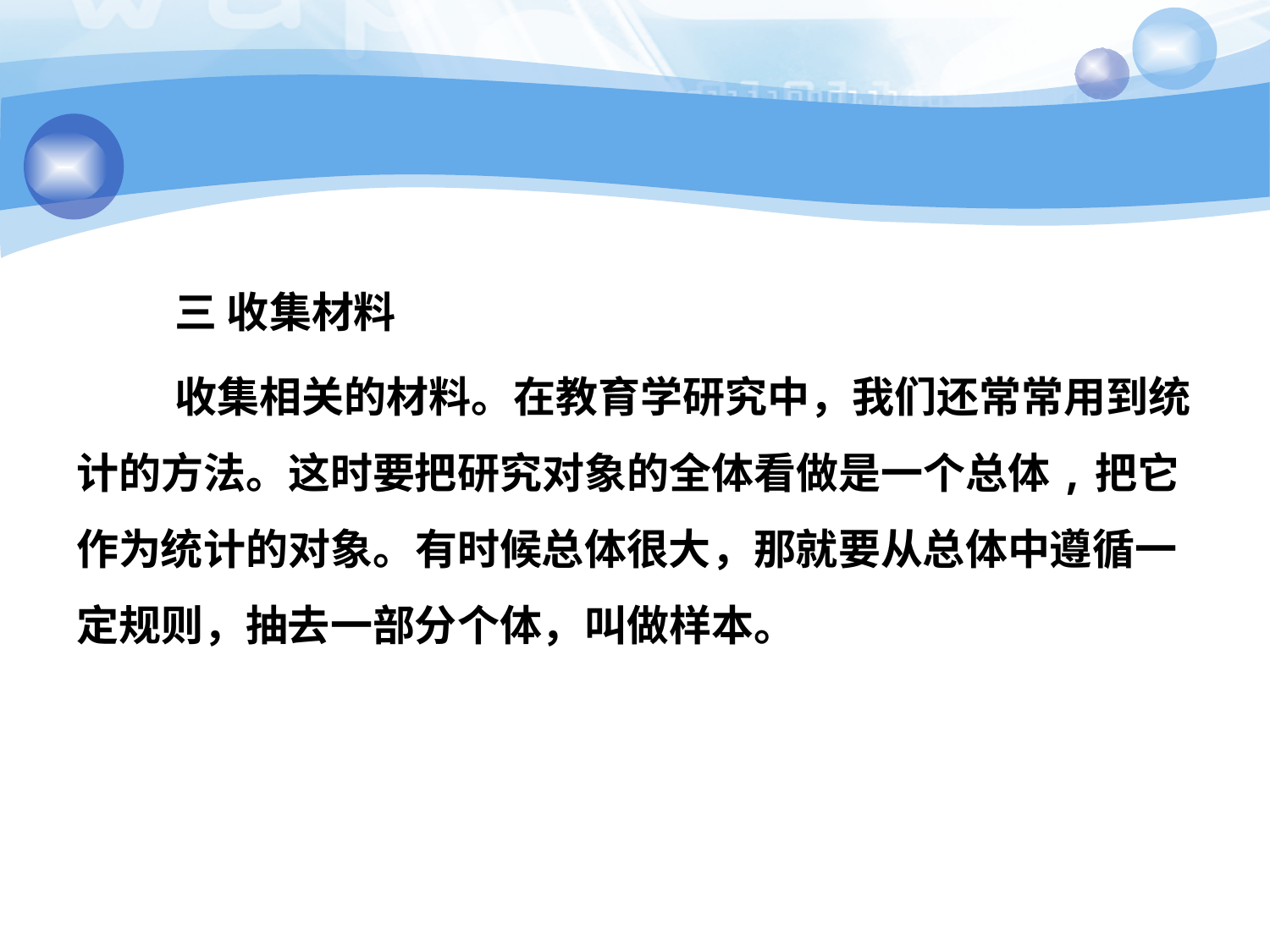

#
三 收集材料
收集相关的材料。在教育学研究中，我们还常常用到统计的方法。这时要把研究对象的全体看做是一个总体,把它作为统计的对象。有时候总体很大，那就要从总体中遵循一定规则，抽去一部分个体，叫做样本。